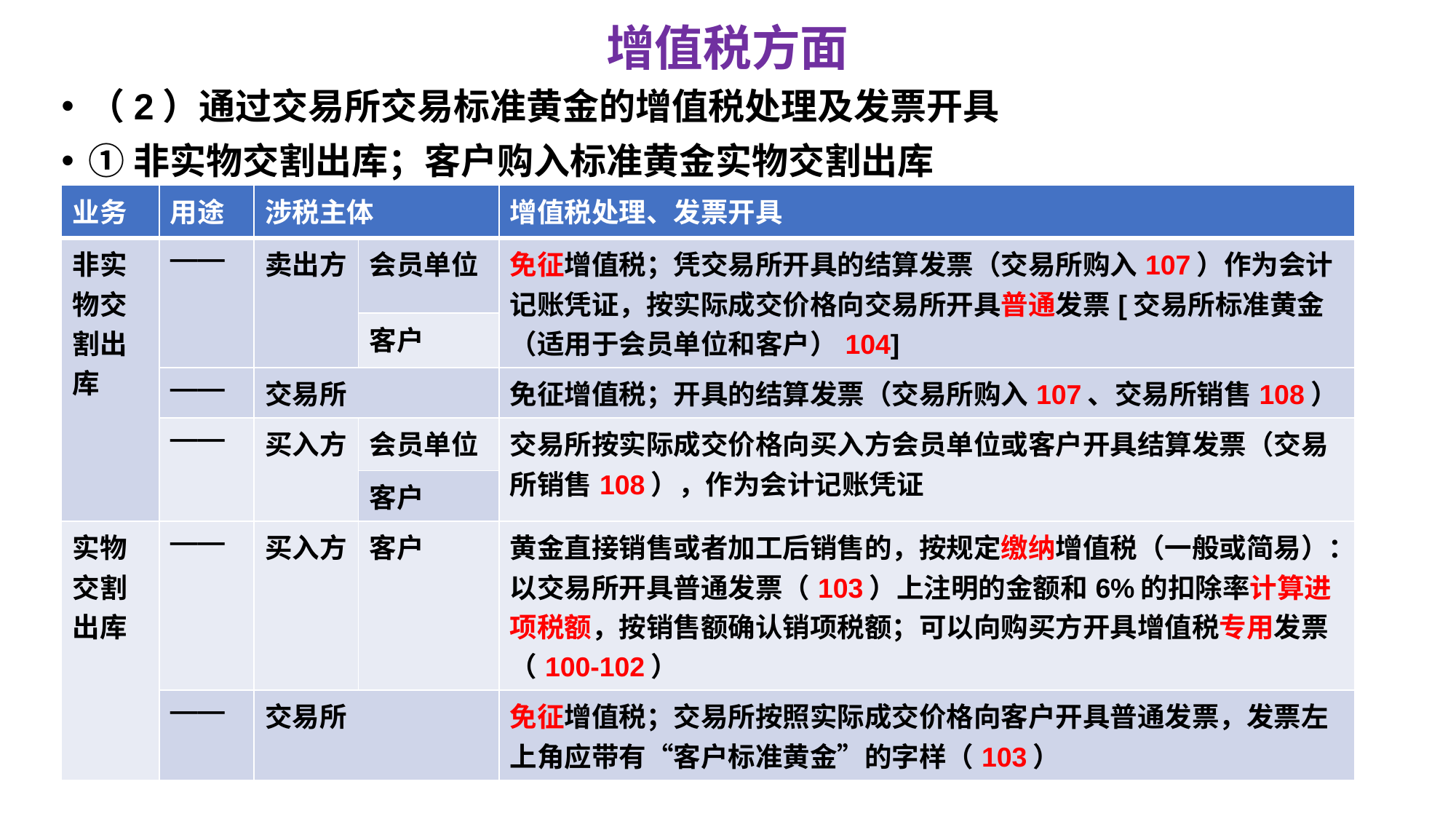

# 增值税方面
（2）通过交易所交易标准黄金的增值税处理及发票开具
①非实物交割出库；客户购入标准黄金实物交割出库

| 业务 | 用途 | 涉税主体 |  | 增值税处理、发票开具 |
| --- | --- | --- | --- | --- |
| 非实物交割出库 | —— | 卖出方 | 会员单位 | 免征增值税；凭交易所开具的结算发票（交易所购入107）作为会计记账凭证，按实际成交价格向交易所开具普通发票[交易所标准黄金（适用于会员单位和客户）104] |
|  |  |  | 客户 |  |
|  | —— | 交易所 |  | 免征增值税；开具的结算发票（交易所购入107、交易所销售108） |
|  | —— | 买入方 | 会员单位 | 交易所按实际成交价格向买入方会员单位或客户开具结算发票（交易所销售108），作为会计记账凭证 |
|  |  |  | 客户 |  |
| 实物交割出库 | —— | 买入方 | 客户 | 黄金直接销售或者加工后销售的，按规定缴纳增值税（一般或简易）：以交易所开具普通发票（103）上注明的金额和6%的扣除率计算进项税额，按销售额确认销项税额；可以向购买方开具增值税专用发票（100-102） |
|  | —— | 交易所 |  | 免征增值税；交易所按照实际成交价格向客户开具普通发票，发票左上角应带有“客户标准黄金”的字样（103） |